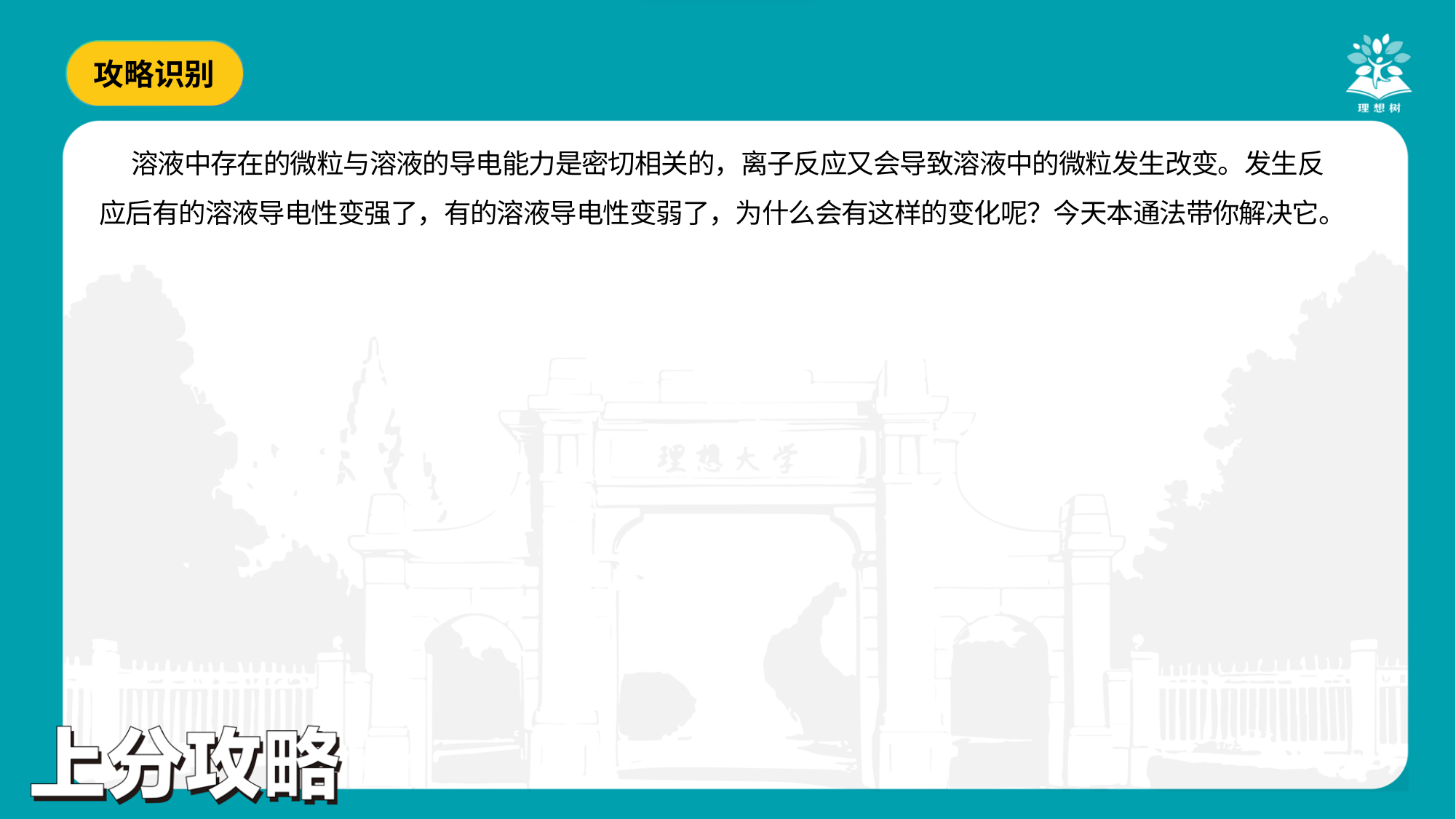

溶液中存在的微粒与溶液的导电能力是密切相关的，离子反应又会导致溶液中的微粒发生改变。发生反
应后有的溶液导电性变强了，有的溶液导电性变弱了，为什么会有这样的变化呢？今天本通法带你解决它。